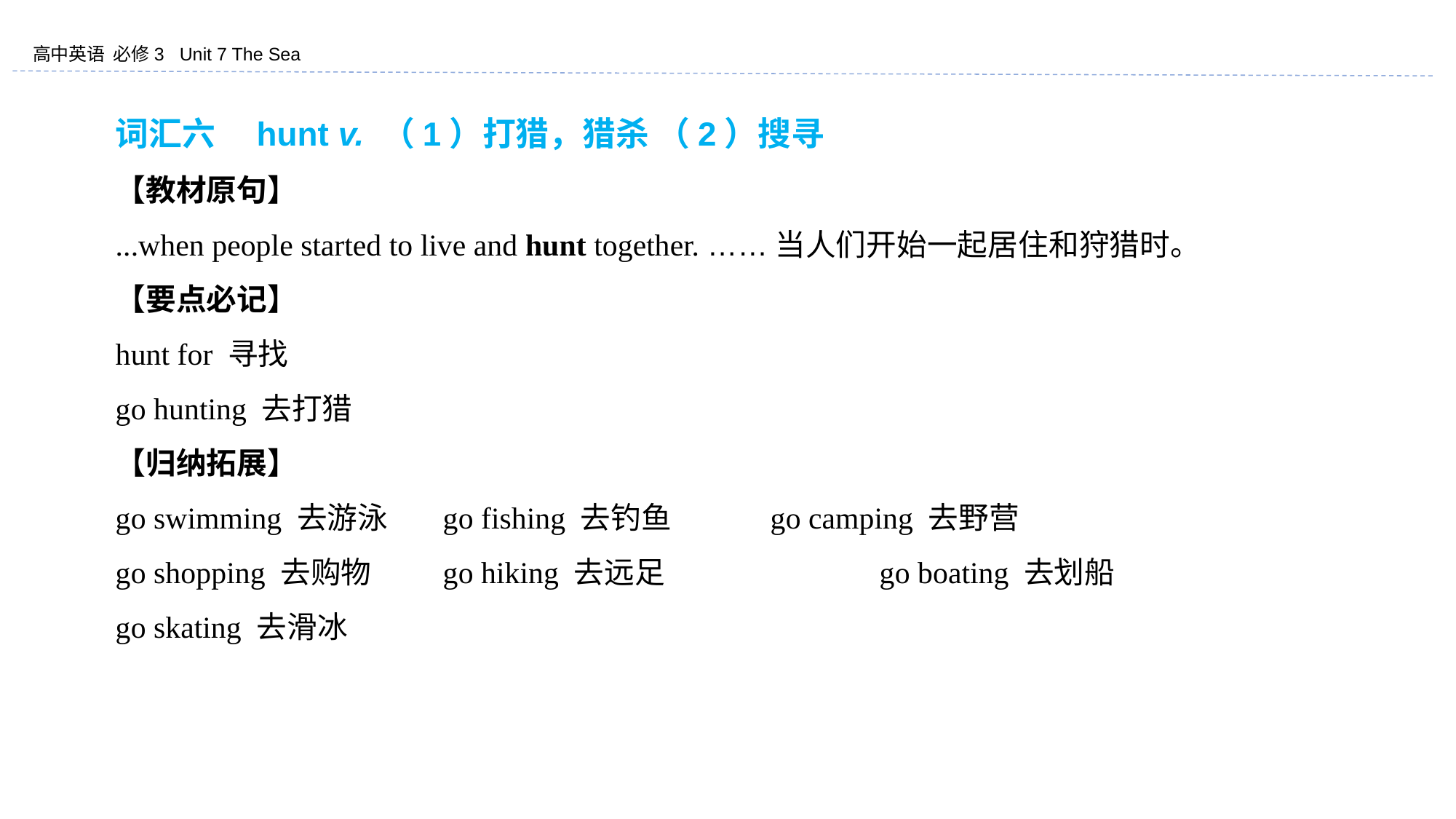

词汇六　hunt v. （1）打猎，猎杀 （2）搜寻
【教材原句】
...when people started to live and hunt together. ……当人们开始一起居住和狩猎时。
【要点必记】
hunt for 寻找
go hunting 去打猎
【归纳拓展】
go swimming 去游泳	go fishing 去钓鱼	go camping 去野营
go shopping 去购物	go hiking 去远足		go boating 去划船
go skating 去滑冰